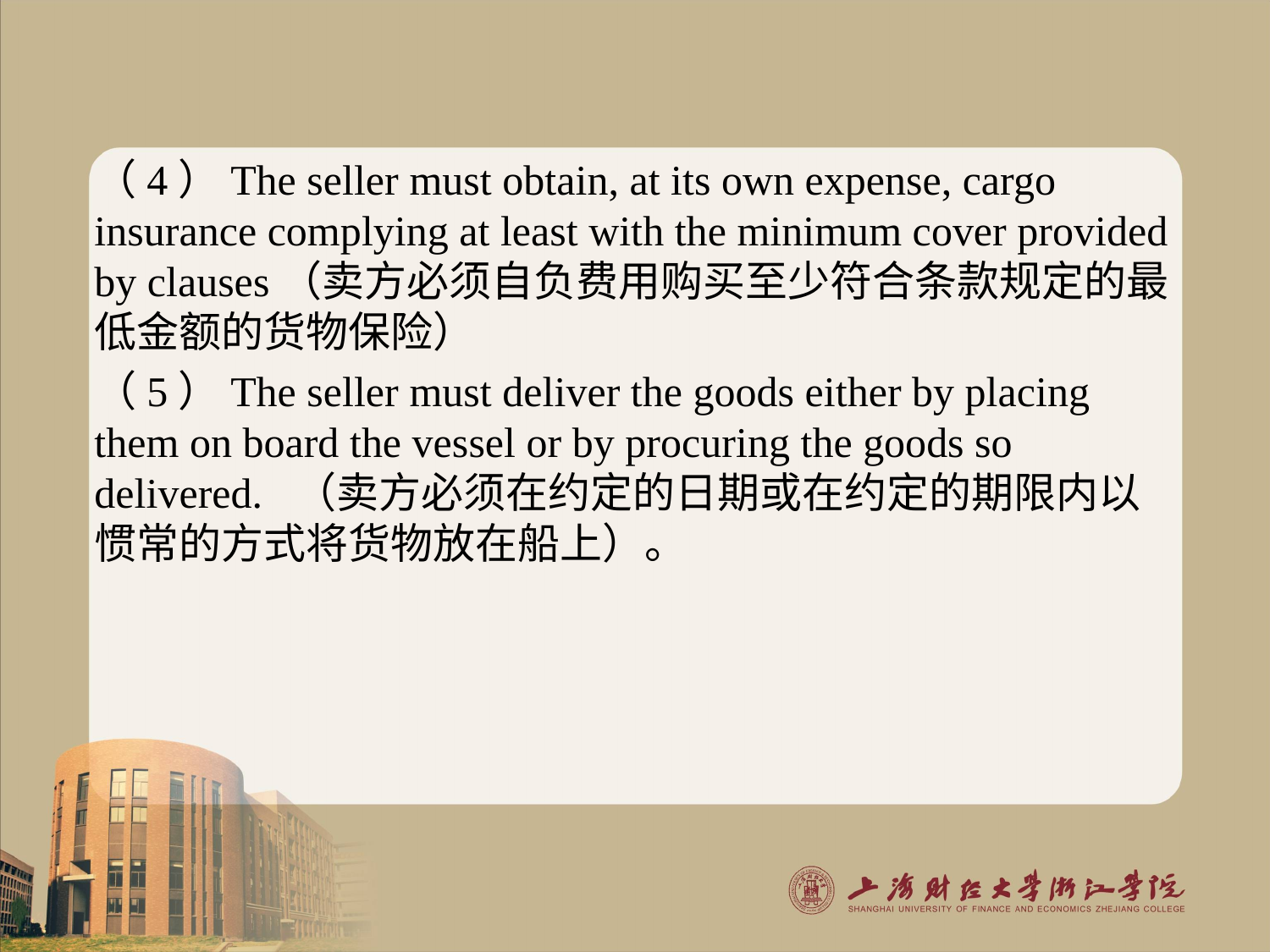

#
（4）The seller must obtain, at its own expense, cargo insurance complying at least with the minimum cover provided by clauses（卖方必须自负费用购买至少符合条款规定的最低金额的货物保险）
（5）The seller must deliver the goods either by placing them on board the vessel or by procuring the goods so delivered.  （卖方必须在约定的日期或在约定的期限内以惯常的方式将货物放在船上）。